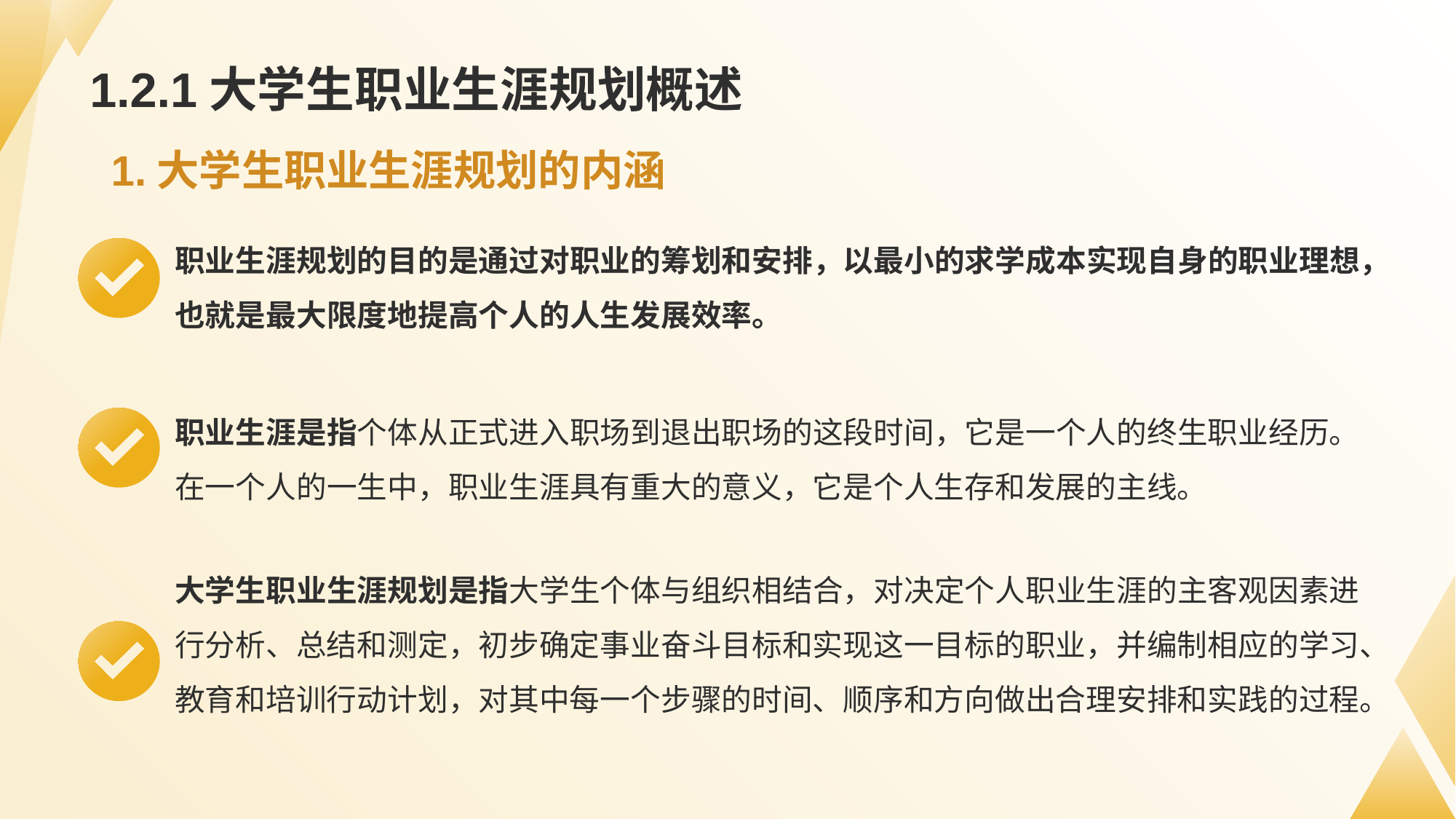

# 1.2.1大学生职业生涯规划概述
1.大学生职业生涯规划的内涵
职业生涯规划的目的是通过对职业的筹划和安排，以最小的求学成本实现自身的职业理想，也就是最大限度地提高个人的人生发展效率。

职业生涯是指个体从正式进入职场到退出职场的这段时间，它是一个人的终生职业经历。在一个人的一生中，职业生涯具有重大的意义，它是个人生存和发展的主线。

大学生职业生涯规划是指大学生个体与组织相结合，对决定个人职业生涯的主客观因素进行分析、总结和测定，初步确定事业奋斗目标和实现这一目标的职业，并编制相应的学习、教育和培训行动计划，对其中每一个步骤的时间、顺序和方向做出合理安排和实践的过程。